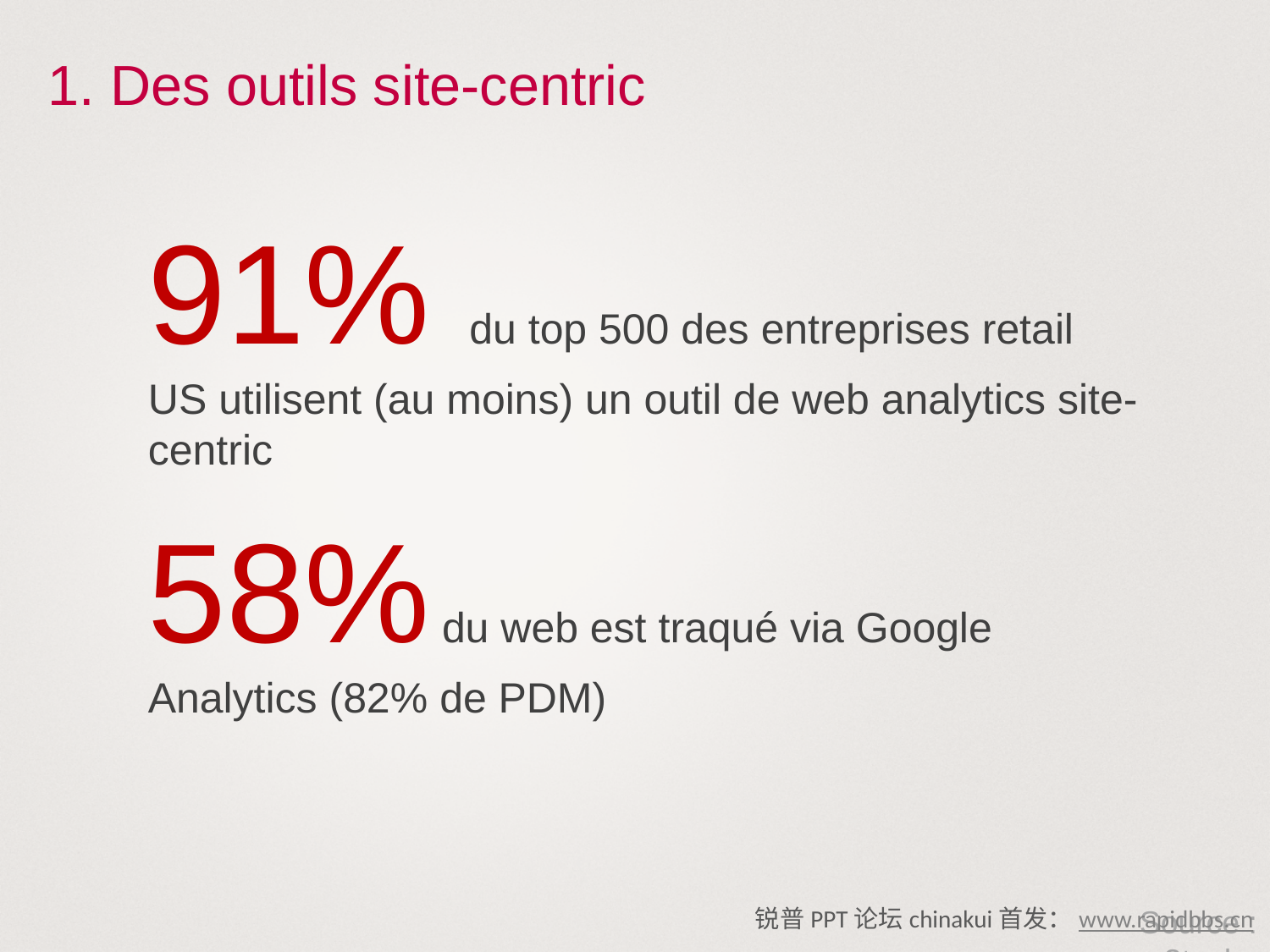

# 1. Des outils site-centric
91% du top 500 des entreprises retail US utilisent (au moins) un outil de web analytics site-centric
58% du web est traqué via Google Analytics (82% de PDM)
Source : w3techs
锐普PPT论坛chinakui首发：www.rapidbbs.cn